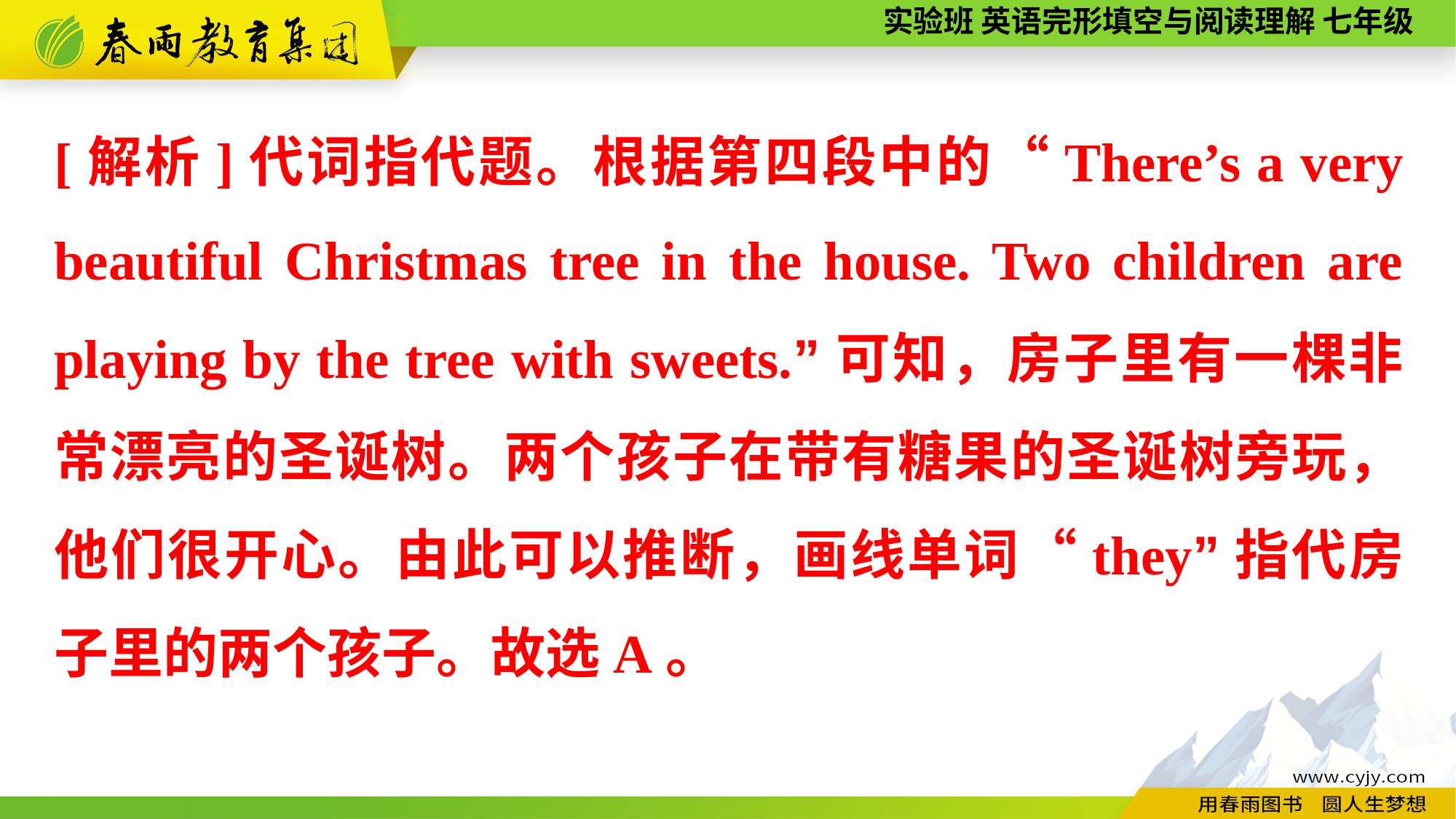

[解析]代词指代题。根据第四段中的“There’s a very beautiful Christmas tree in the house. Two children are playing by the tree with sweets.”可知，房子里有一棵非常漂亮的圣诞树。两个孩子在带有糖果的圣诞树旁玩，他们很开心。由此可以推断，画线单词“they”指代房子里的两个孩子。故选A。